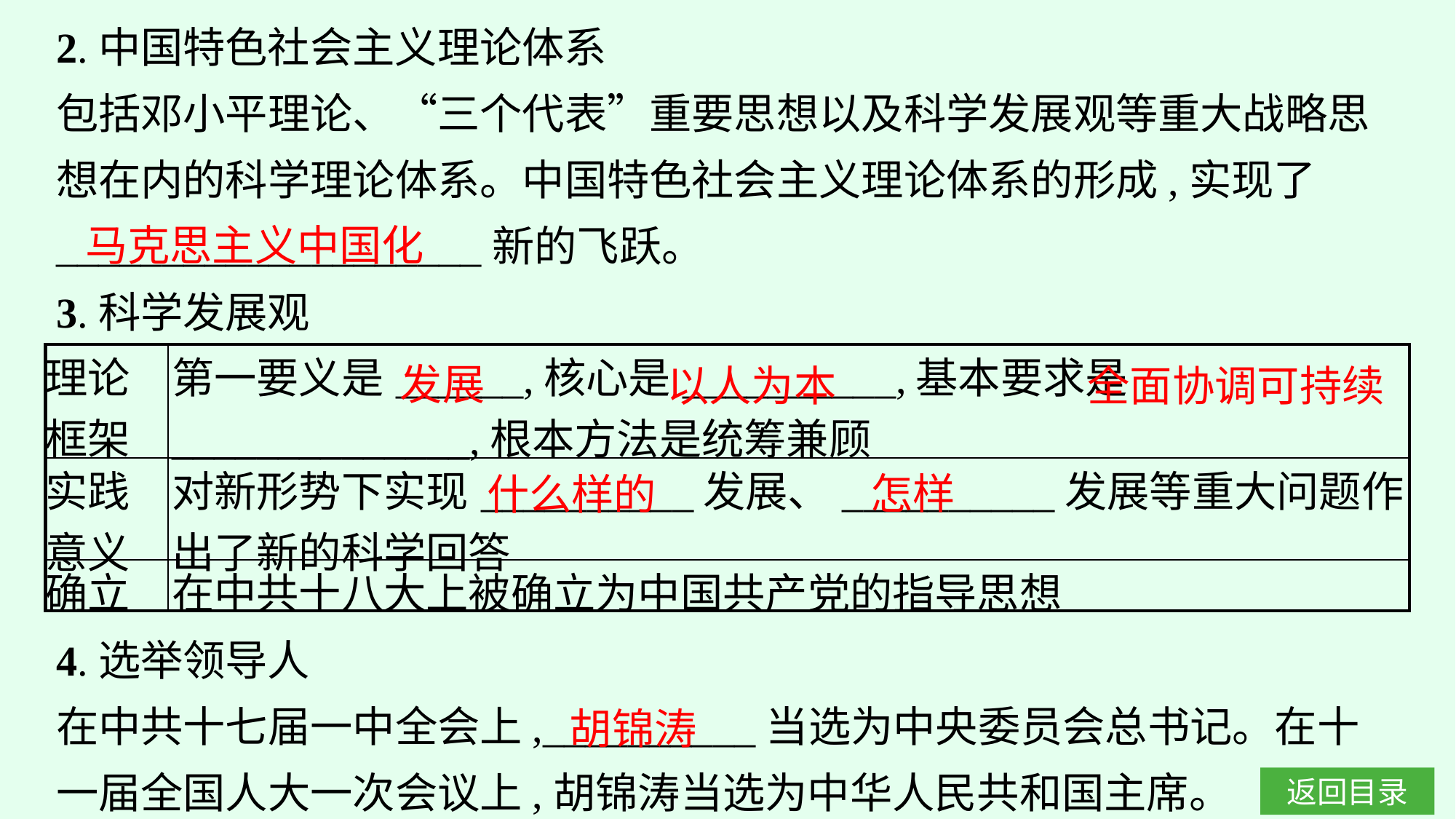

2.中国特色社会主义理论体系
包括邓小平理论、“三个代表”重要思想以及科学发展观等重大战略思想在内的科学理论体系。中国特色社会主义理论体系的形成,实现了____________________新的飞跃。
3.科学发展观
马克思主义中国化
发展
以人为本
全面协调可持续
| 理论 框架 | 第一要义是\_\_\_\_\_\_,核心是\_\_\_\_\_\_\_\_\_\_,基本要求是\_\_\_\_\_\_\_\_\_\_\_\_\_\_,根本方法是统筹兼顾 |
| --- | --- |
| 实践 意义 | 对新形势下实现\_\_\_\_\_\_\_\_\_\_发展、\_\_\_\_\_\_\_\_\_\_发展等重大问题作出了新的科学回答 |
| 确立 | 在中共十八大上被确立为中国共产党的指导思想 |
怎样
什么样的
4.选举领导人
在中共十七届一中全会上,__________当选为中央委员会总书记。在十一届全国人大一次会议上,胡锦涛当选为中华人民共和国主席。
胡锦涛